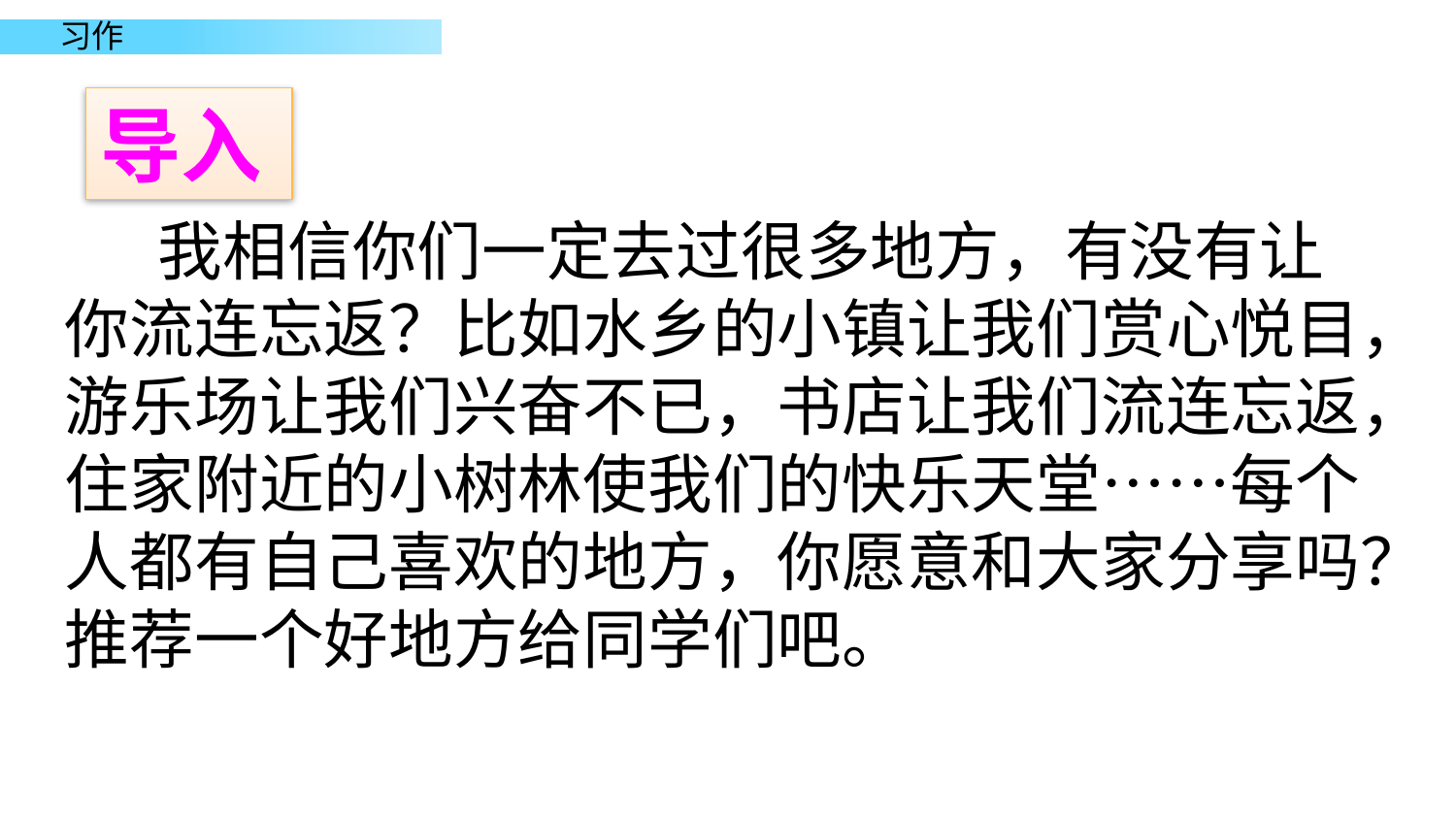

导入
  我相信你们一定去过很多地方，有没有让你流连忘返？比如水乡的小镇让我们赏心悦目，游乐场让我们兴奋不已，书店让我们流连忘返，住家附近的小树林使我们的快乐天堂……每个人都有自己喜欢的地方，你愿意和大家分享吗？推荐一个好地方给同学们吧。